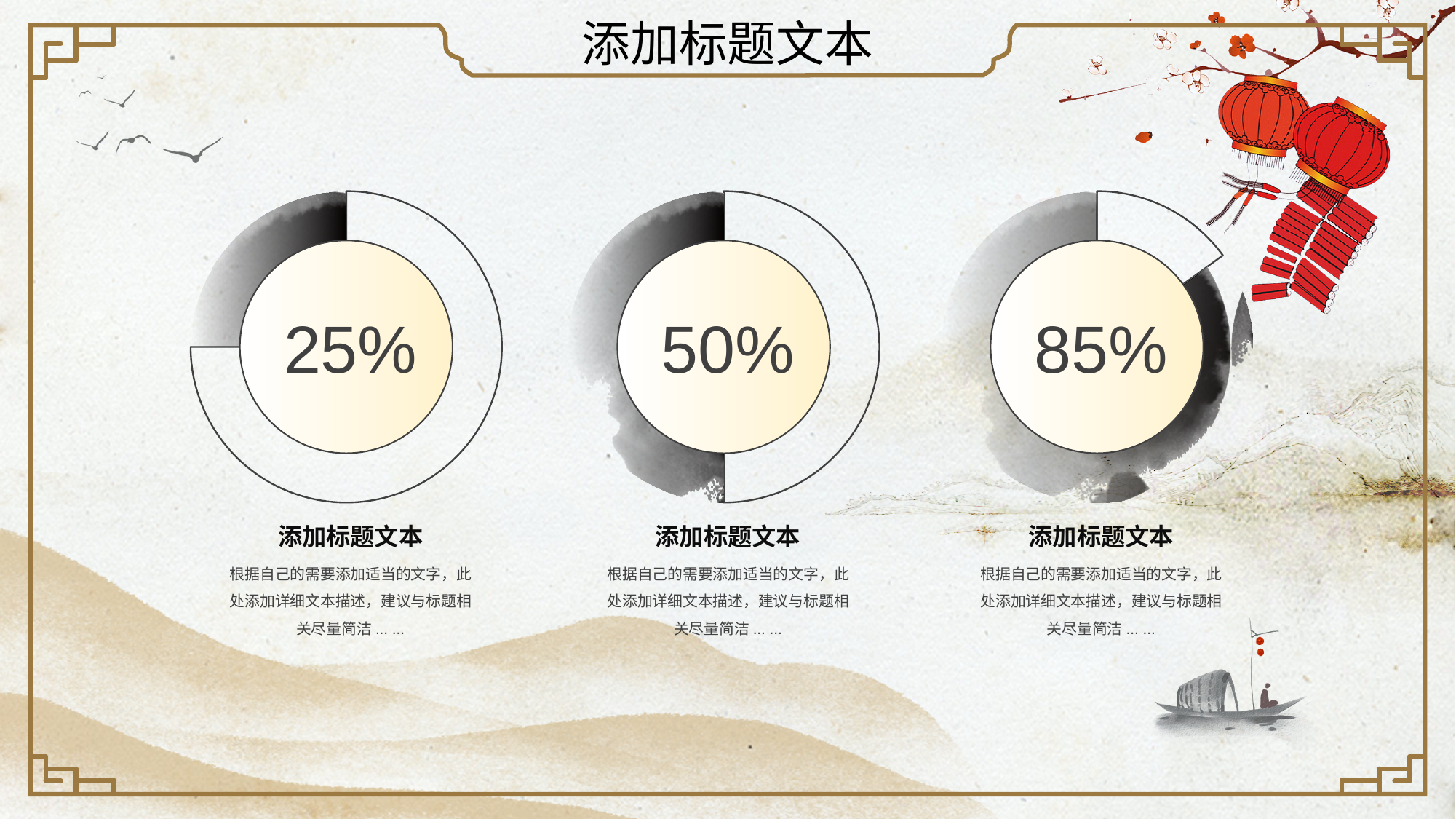

添加标题文本
目录

### Chart

| Category | 销售额 |
|---|---|
| 第一季度 | 75.0 |
| 第二季度 | 25.0 |
25%

### Chart

| Category | 销售额 |
|---|---|
| 第一季度 | 25.0 |
| 第二季度 | 25.0 |
50%

### Chart

| Category | 销售额 |
|---|---|
| 第一季度 | 15.0 |
| 第二季度 | 85.0 |
85%
年终总结
添加标题文本
根据自己的需要添加适当的文字，此处添加详细文本描述，建议与标题相关尽量简洁... ...
添加标题文本
根据自己的需要添加适当的文字，此处添加详细文本描述，建议与标题相关尽量简洁... ...
添加标题文本
根据自己的需要添加适当的文字，此处添加详细文本描述，建议与标题相关尽量简洁... ...